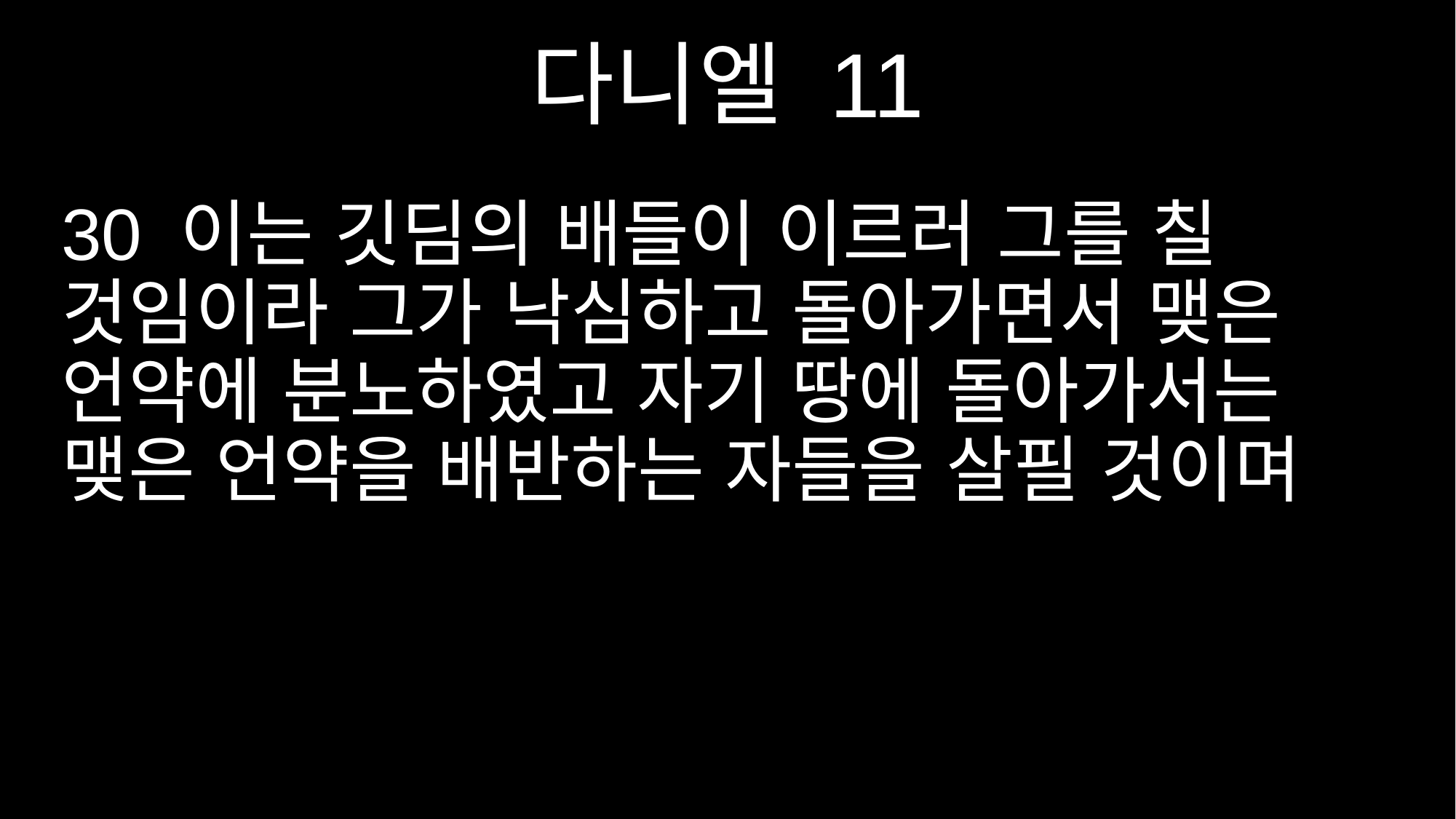

다니엘 11
30 이는 깃딤의 배들이 이르러 그를 칠 것임이라 그가 낙심하고 돌아가면서 맺은 언약에 분노하였고 자기 땅에 돌아가서는 맺은 언약을 배반하는 자들을 살필 것이며